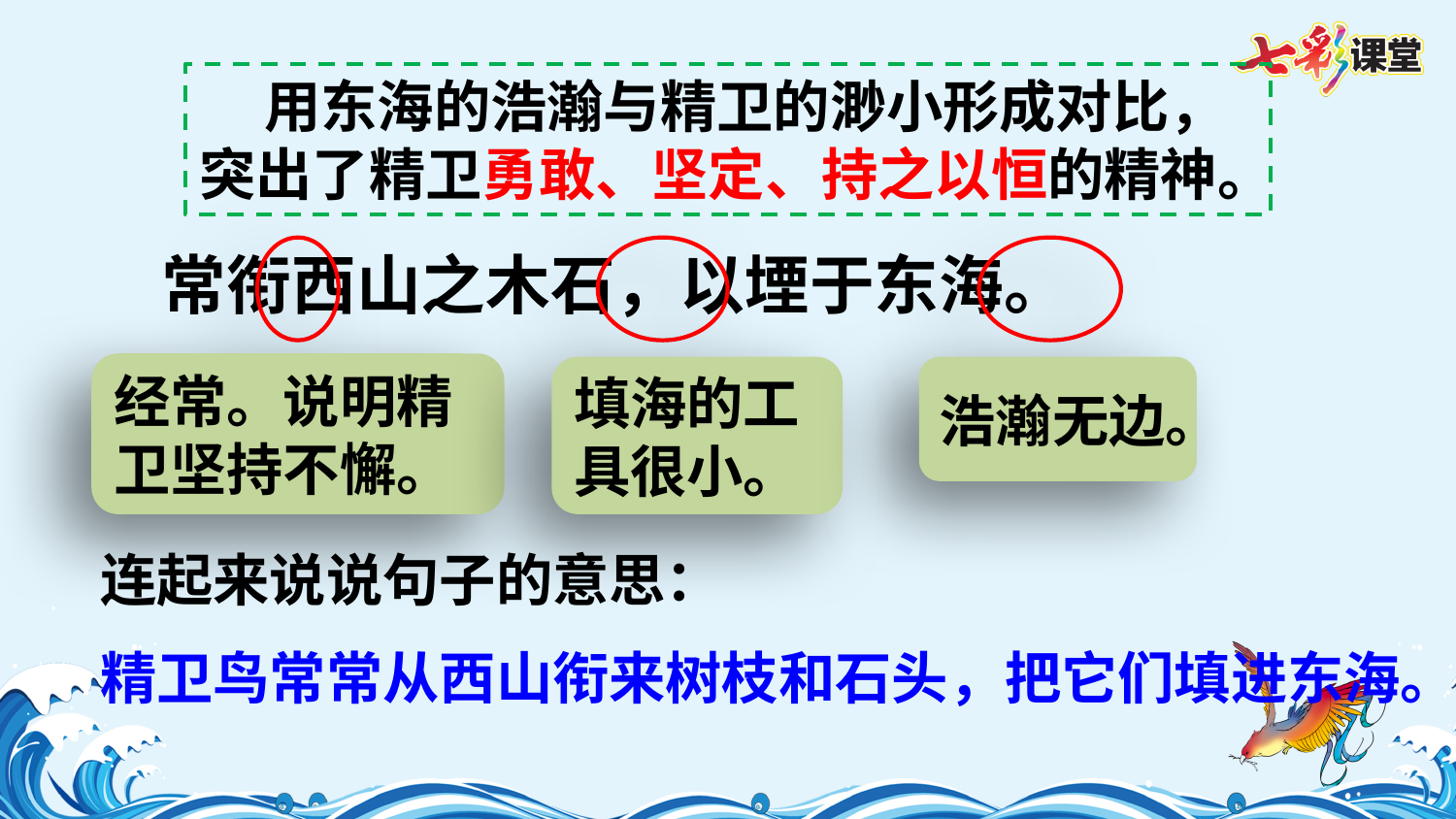

用东海的浩瀚与精卫的渺小形成对比，突出了精卫勇敢、坚定、持之以恒的精神。
       常衔西山之木石，以堙于东海。

经常。说明精卫坚持不懈。
填海的工具很小。
浩瀚无边。
连起来说说句子的意思：
精卫鸟常常从西山衔来树枝和石头，把它们填进东海。